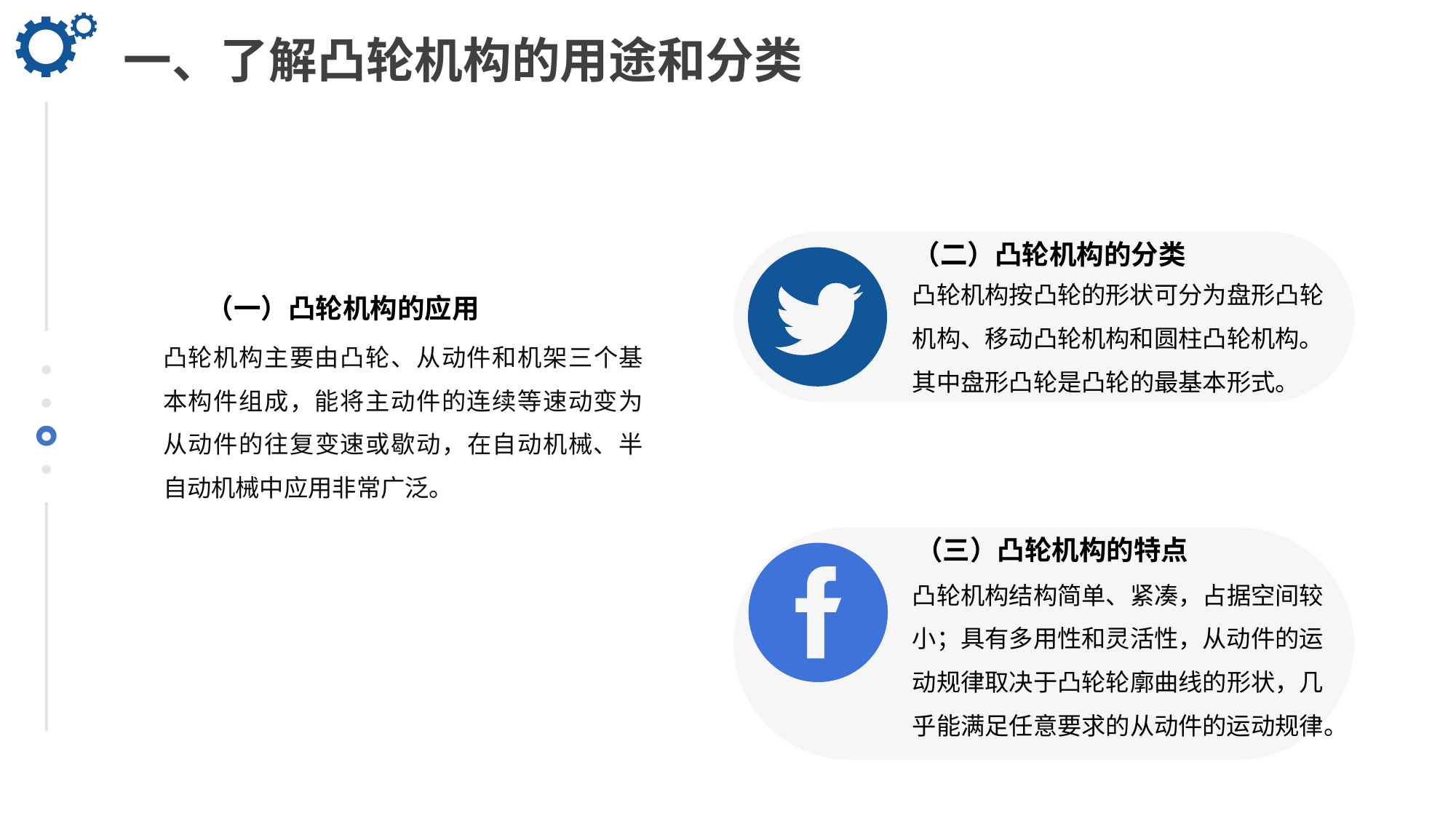

一、了解凸轮机构的用途和分类

（二）凸轮机构的分类

凸轮机构按凸轮的形状可分为盘形凸轮机构、移动凸轮机构和圆柱凸轮机构。其中盘形凸轮是凸轮的最基本形式。
（一）凸轮机构的应用
凸轮机构主要由凸轮、从动件和机架三个基本构件组成，能将主动件的连续等速动变为从动件的往复变速或歇动，在自动机械、半自动机械中应用非常广泛。
（三）凸轮机构的特点

凸轮机构结构简单、紧凑，占据空间较小；具有多用性和灵活性，从动件的运动规律取决于凸轮轮廓曲线的形状，几乎能满足任意要求的从动件的运动规律。
25